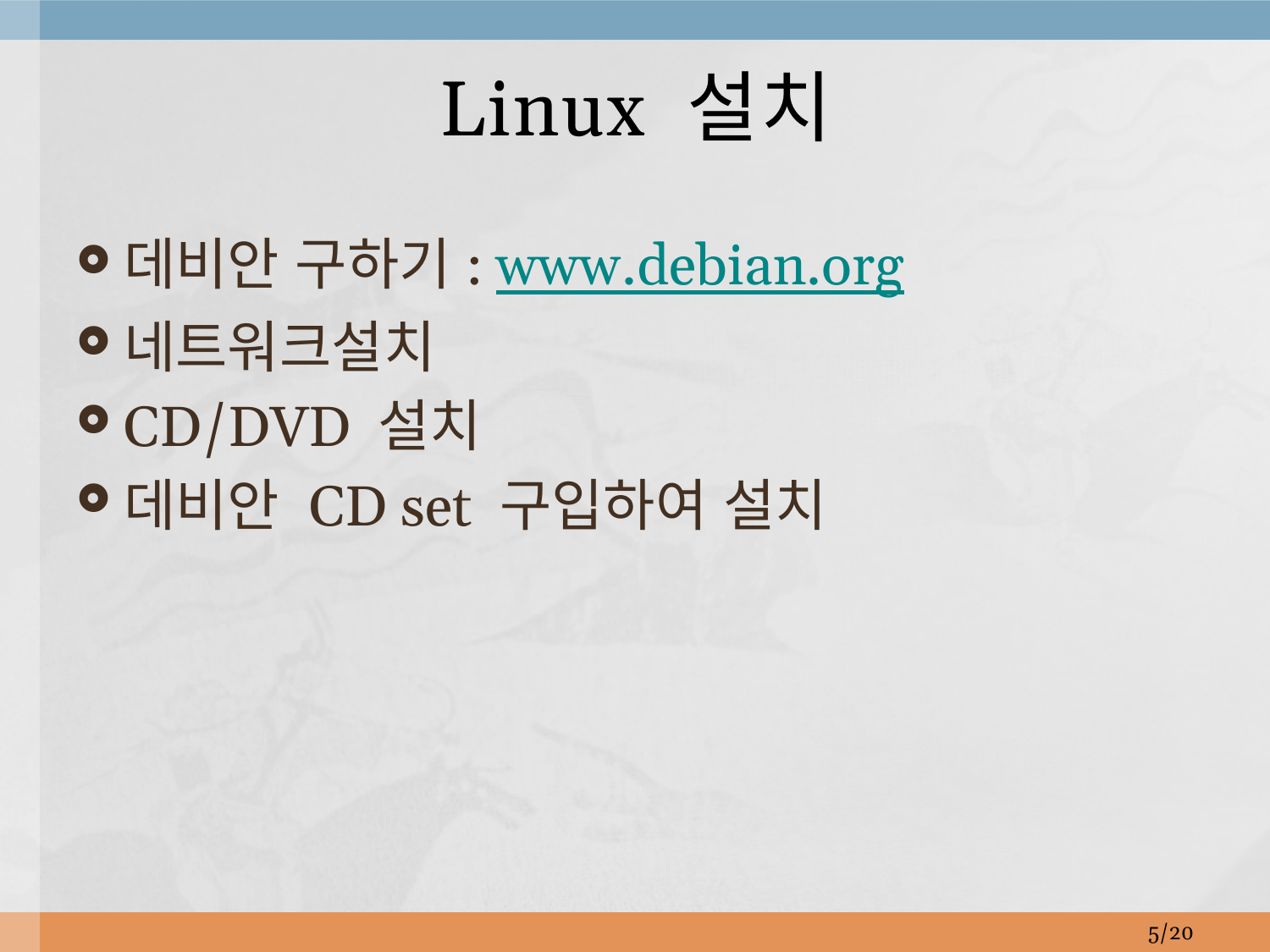

# Linux 설치
데비안 구하기: www.debian.org
네트워크설치
CD/DVD 설치
데비안 CD set 구입하여 설치
5